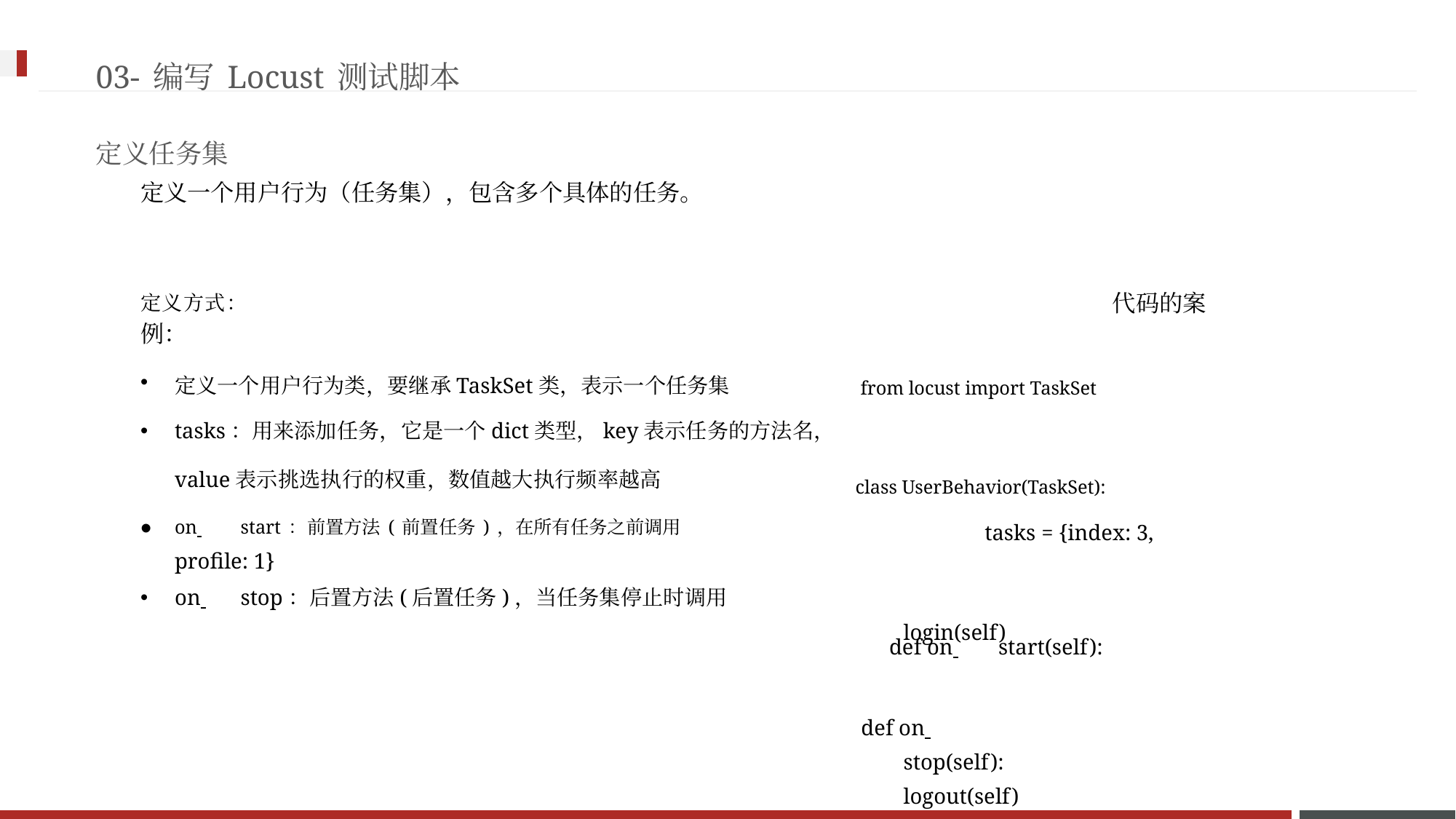

03-编写Locust测试脚本

定义任务集
定义一个用户行为（任务集），包含多个具体的任务。

定义方式： 代码的案例：

定义一个用户行为类，要继承TaskSet类，表示一个任务集 from locust import TaskSet
tasks：用来添加任务，它是一个dict类型，key表示任务的方法名，
value表示挑选执行的权重，数值越大执行频率越高 class UserBehavior(TaskSet):
on 	start：前置方法(前置任务)，在所有任务之前调用 tasks = {index: 3, profile: 1}
on 	stop：后置方法(后置任务)，当任务集停止时调用

def on 	start(self):
login(self)

def on 	stop(self):
logout(self)